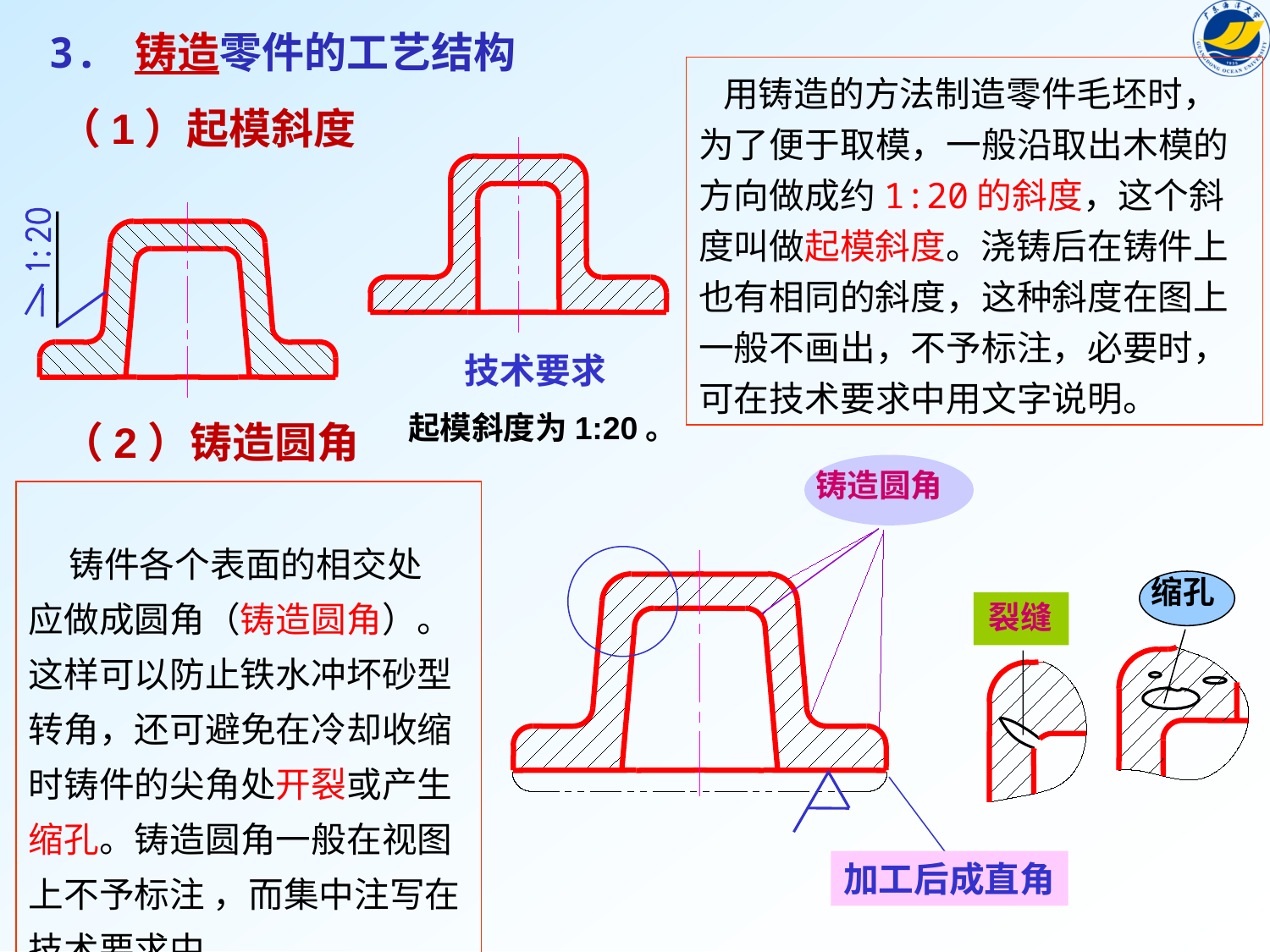

3. 铸造零件的工艺结构
  用铸造的方法制造零件毛坯时，为了便于取模，一般沿取出木模的方向做成约1:20的斜度，这个斜度叫做起模斜度。浇铸后在铸件上也有相同的斜度，这种斜度在图上一般不画出，不予标注，必要时，可在技术要求中用文字说明。
（1）起模斜度

技术要求

起模斜度为1:20。
（2）铸造圆角

铸造圆角

    铸件各个表面的相交处
应做成圆角（铸造圆角）。
这样可以防止铁水冲坏砂型
转角，还可避免在冷却收缩
时铸件的尖角处开裂或产生
缩孔。铸造圆角一般在视图
上不予标注 ，而集中注写在技术要求中。

缩孔

裂缝

加工后成直角